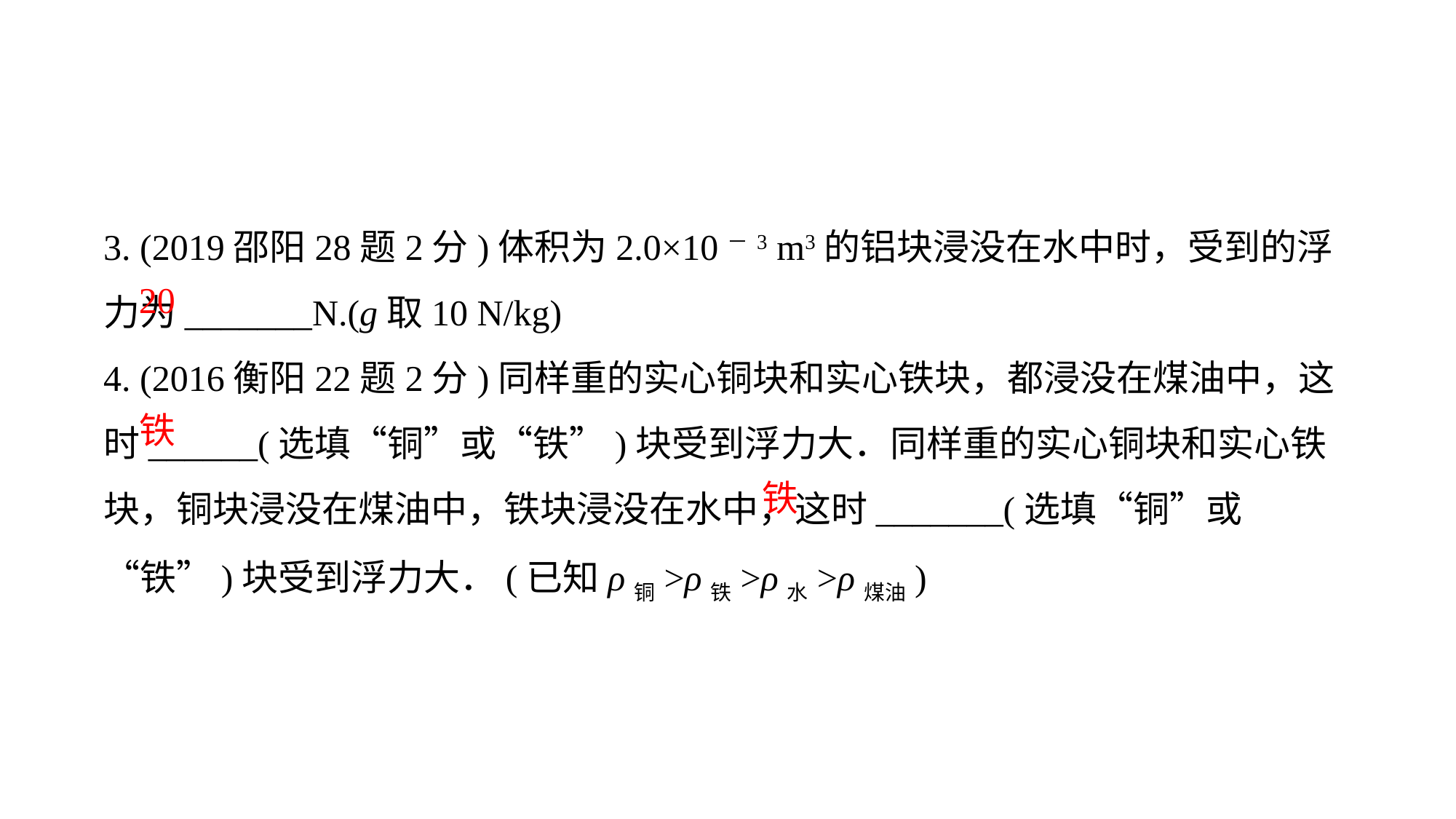

3. (2019邵阳28题2分)体积为2.0×10－3 m3的铝块浸没在水中时，受到的浮力为_______N.(g取10 N/kg)
4. (2016衡阳22题2分)同样重的实心铜块和实心铁块，都浸没在煤油中，这时______(选填“铜”或“铁”)块受到浮力大．同样重的实心铜块和实心铁块，铜块浸没在煤油中，铁块浸没在水中，这时_______(选填“铜”或“铁”)块受到浮力大．(已知ρ铜>ρ铁>ρ水>ρ煤油)
20
铁
铁